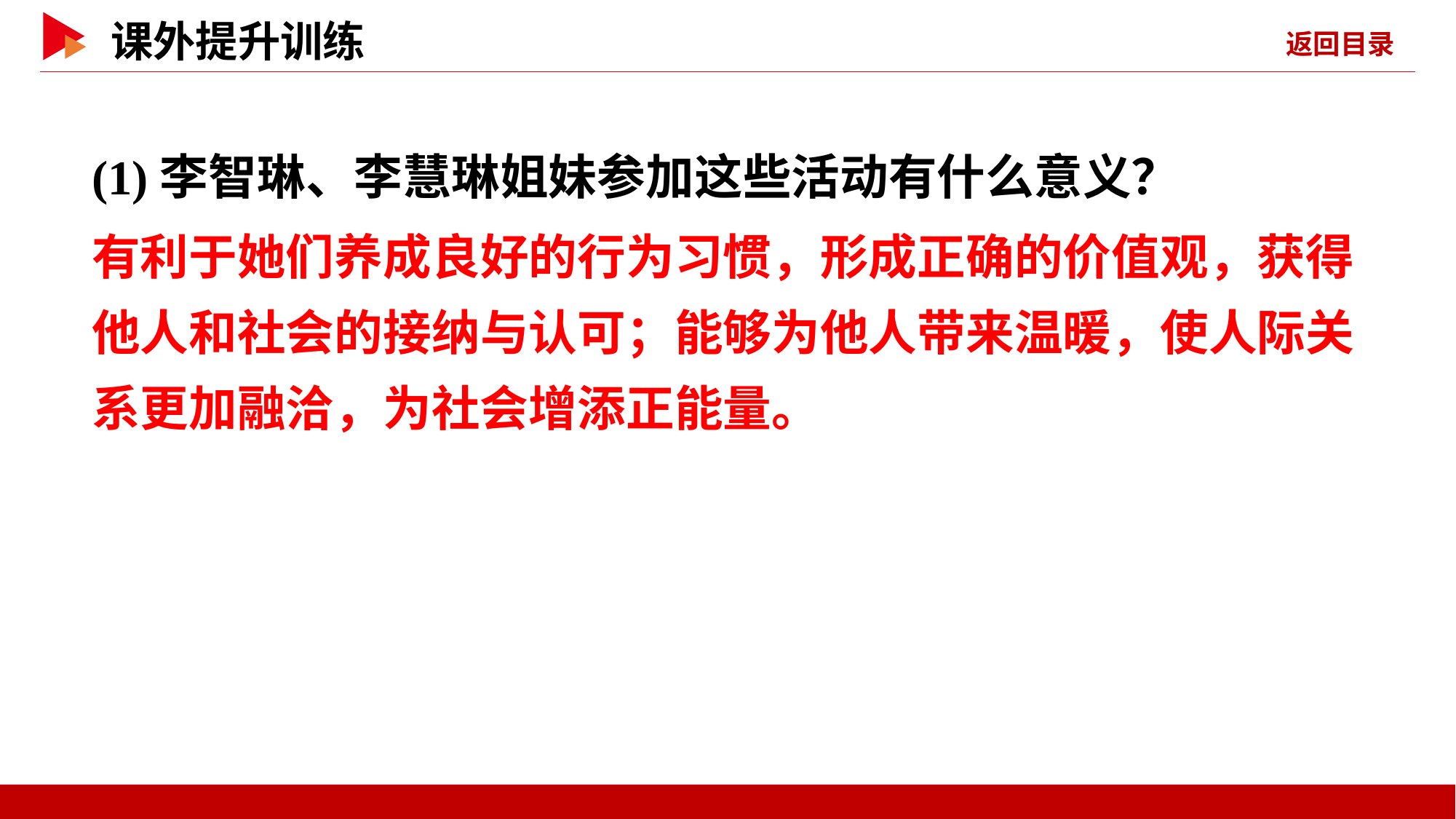

(1)李智琳、李慧琳姐妹参加这些活动有什么意义？
有利于她们养成良好的行为习惯，形成正确的价值观，获得他人和社会的接纳与认可；能够为他人带来温暖，使人际关系更加融洽，为社会增添正能量。